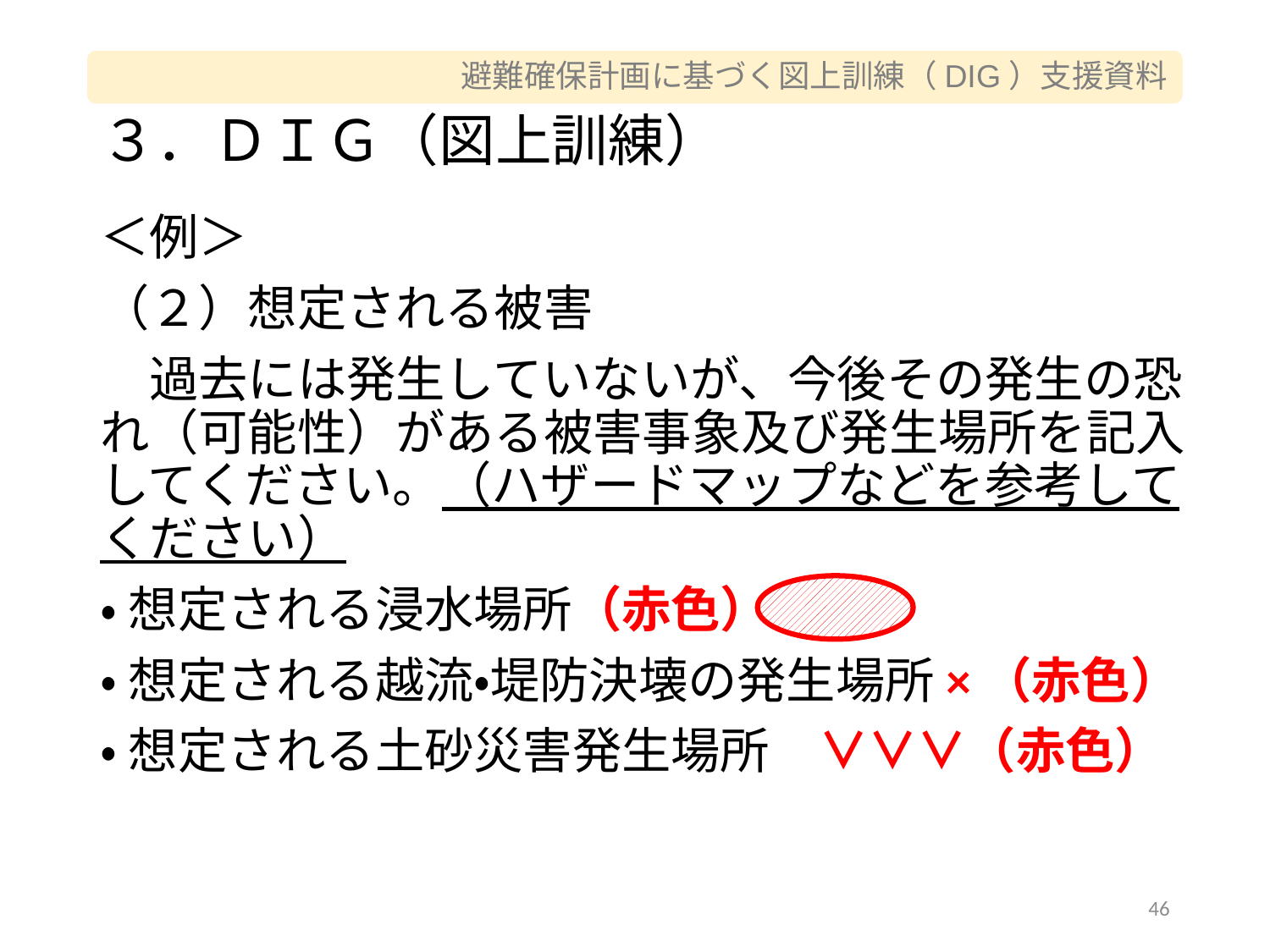

# ３．ＤＩＧ（図上訓練）
＜例＞
（２）想定される被害
　過去には発生していないが、今後その発生の恐れ（可能性）がある被害事象及び発生場所を記入してください。（ハザードマップなどを参考してください）
•想定される浸水場所（赤色）
•想定される越流・堤防決壊の発生場所×（赤色）
•想定される土砂災害発生場所　∨∨∨（赤色）

46